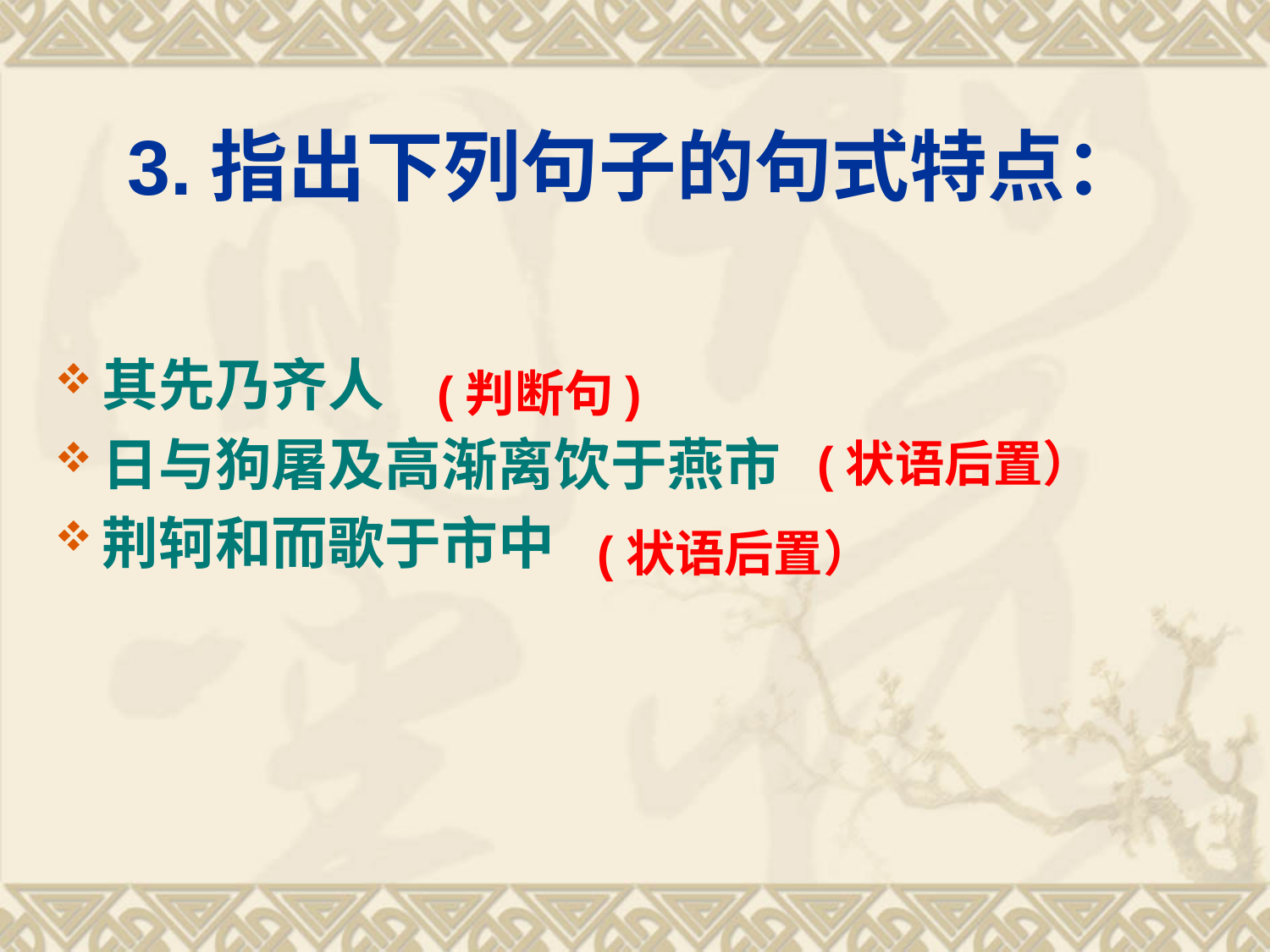

# 3.指出下列句子的句式特点：

其先乃齐人
日与狗屠及高渐离饮于燕市
荆轲和而歌于市中
(判断句)
(状语后置）
(状语后置）